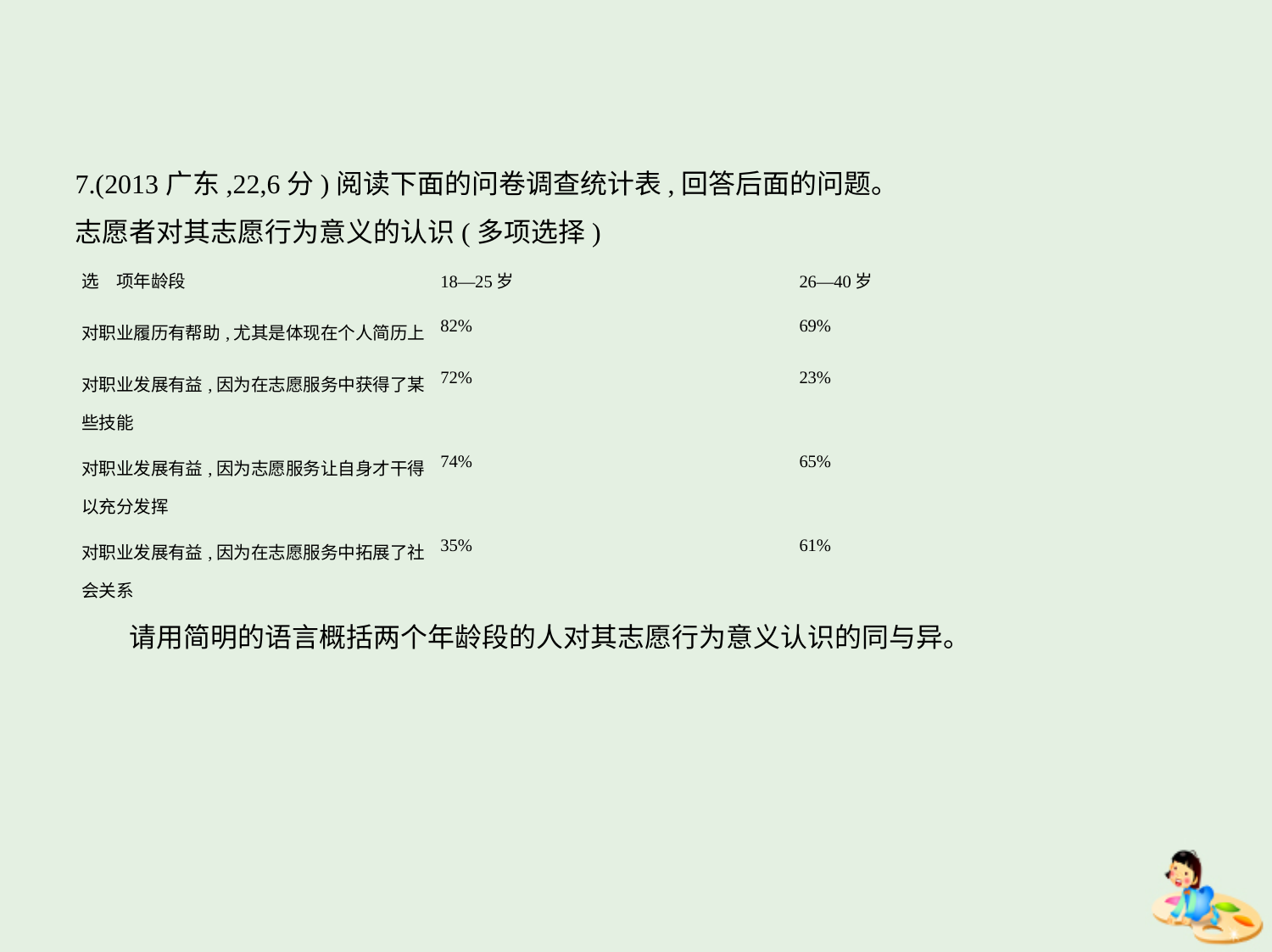

7.(2013广东,22,6分)阅读下面的问卷调查统计表,回答后面的问题。
志愿者对其志愿行为意义的认识(多项选择)
| 选　项年龄段 | 18—25岁 | 26—40岁 |
| --- | --- | --- |
| 对职业履历有帮助,尤其是体现在个人简历上 | 82% | 69% |
| 对职业发展有益,因为在志愿服务中获得了某 些技能 | 72% | 23% |
| 对职业发展有益,因为志愿服务让自身才干得 以充分发挥 | 74% | 65% |
| 对职业发展有益,因为在志愿服务中拓展了社 会关系 | 35% | 61% |
　　请用简明的语言概括两个年龄段的人对其志愿行为意义认识的同与异。